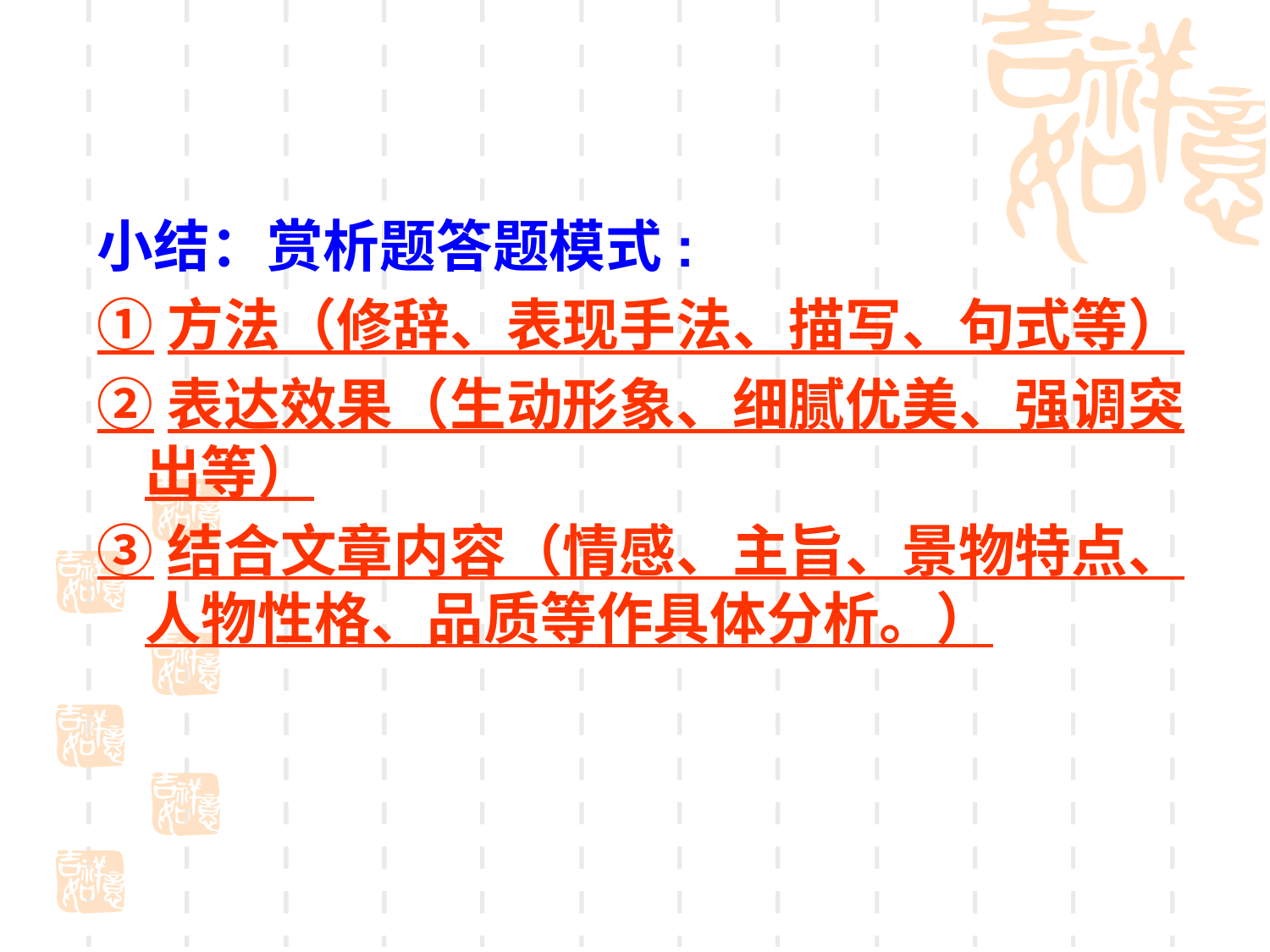

#

小结：赏析题答题模式:
①方法（修辞、表现手法、描写、句式等）
②表达效果（生动形象、细腻优美、强调突出等）
③结合文章内容（情感、主旨、景物特点、人物性格、品质等作具体分析。）